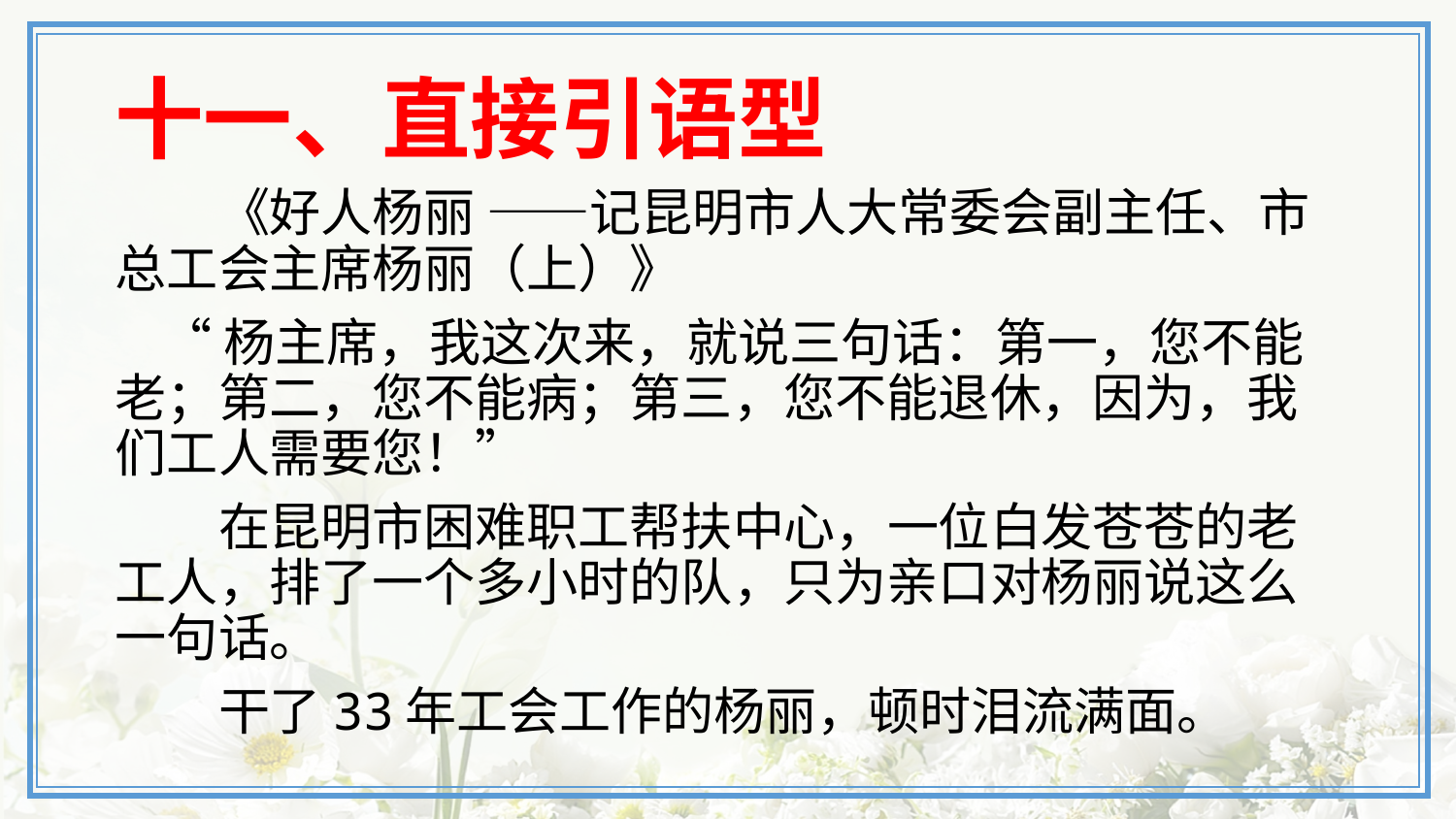

# 十一、直接引语型
　　《好人杨丽 ——记昆明市人大常委会副主任、市总工会主席杨丽（上）》
    “杨主席，我这次来，就说三句话：第一，您不能老；第二，您不能病；第三，您不能退休，因为，我们工人需要您！”
　　在昆明市困难职工帮扶中心，一位白发苍苍的老工人，排了一个多小时的队，只为亲口对杨丽说这么一句话。
　　干了33年工会工作的杨丽，顿时泪流满面。